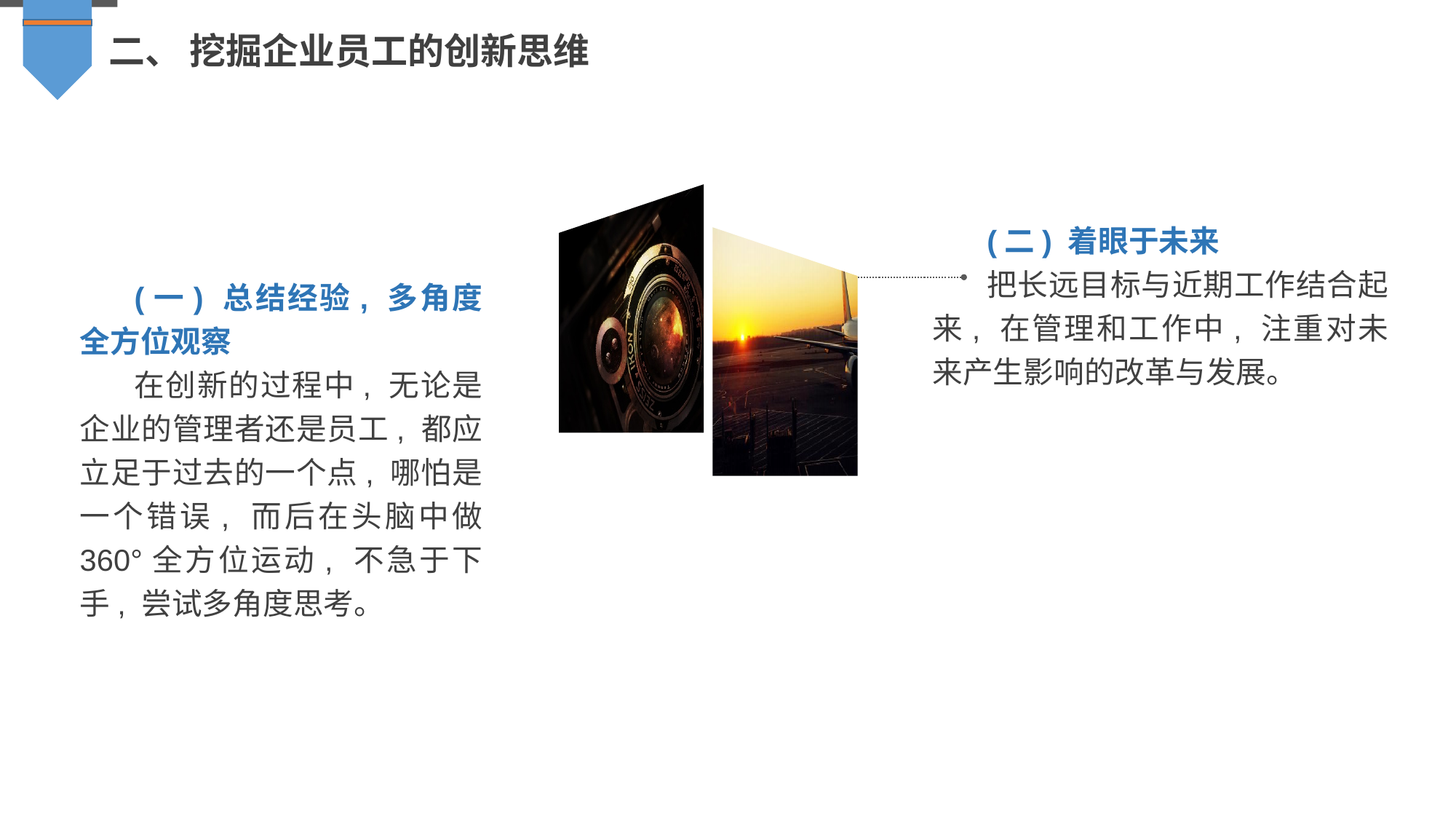

二、 挖掘企业员工的创新思维

(二) 着眼于未来
把长远目标与近期工作结合起来, 在管理和工作中, 注重对未来产生影响的改革与发展。

(一) 总结经验, 多角度全方位观察
在创新的过程中, 无论是企业的管理者还是员工, 都应立足于过去的一个点, 哪怕是一个错误, 而后在头脑中做 360°全方位运动, 不急于下手, 尝试多角度思考。